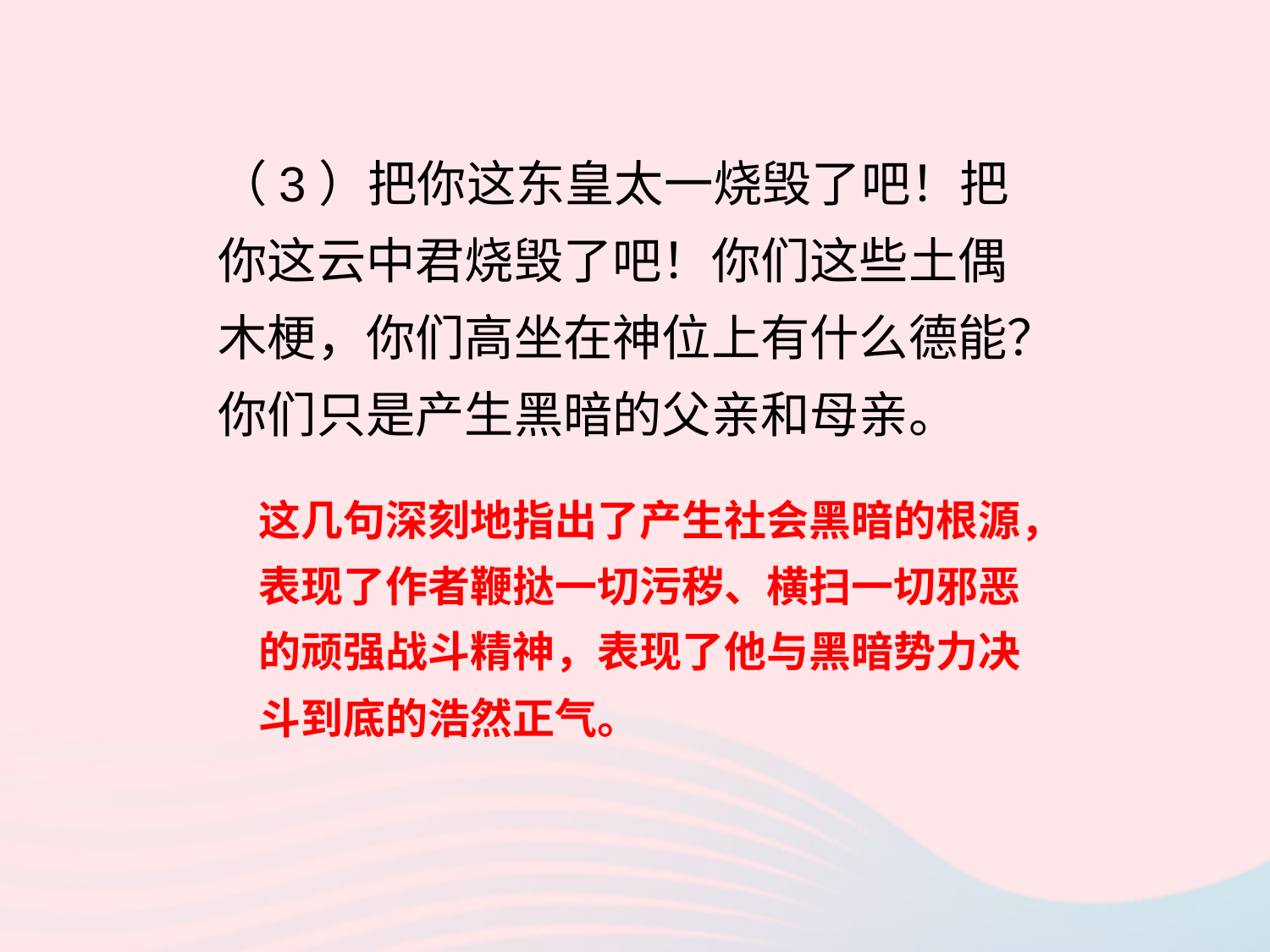

（3）把你这东皇太一烧毁了吧！把你这云中君烧毁了吧！你们这些土偶木梗，你们高坐在神位上有什么德能？你们只是产生黑暗的父亲和母亲。
这几句深刻地指出了产生社会黑暗的根源，表现了作者鞭挞一切污秽、横扫一切邪恶的顽强战斗精神，表现了他与黑暗势力决斗到底的浩然正气。